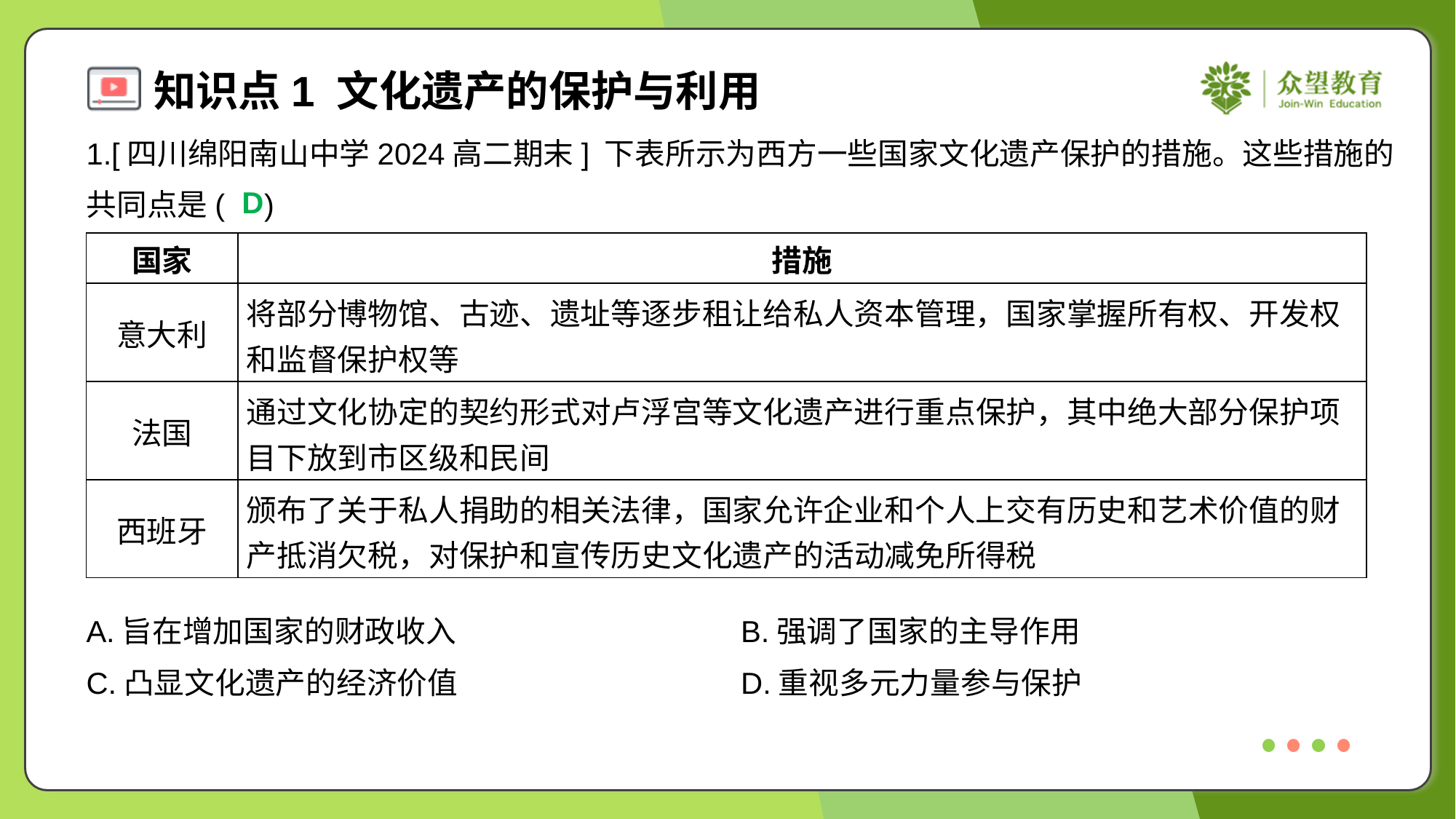

1.[四川绵阳南山中学2024高二期末] 下表所示为西方一些国家文化遗产保护的措施。这些措施的
共同点是(     )
D
| 国家 | 措施 |
| --- | --- |
| 意大利 | 将部分博物馆、古迹、遗址等逐步租让给私人资本管理，国家掌握所有权、开发权 和监督保护权等 |
| 法国 | 通过文化协定的契约形式对卢浮宫等文化遗产进行重点保护，其中绝大部分保护项 目下放到市区级和民间 |
| 西班牙 | 颁布了关于私人捐助的相关法律，国家允许企业和个人上交有历史和艺术价值的财 产抵消欠税，对保护和宣传历史文化遗产的活动减免所得税 |
A.旨在增加国家的财政收入	B.强调了国家的主导作用
C.凸显文化遗产的经济价值	D.重视多元力量参与保护